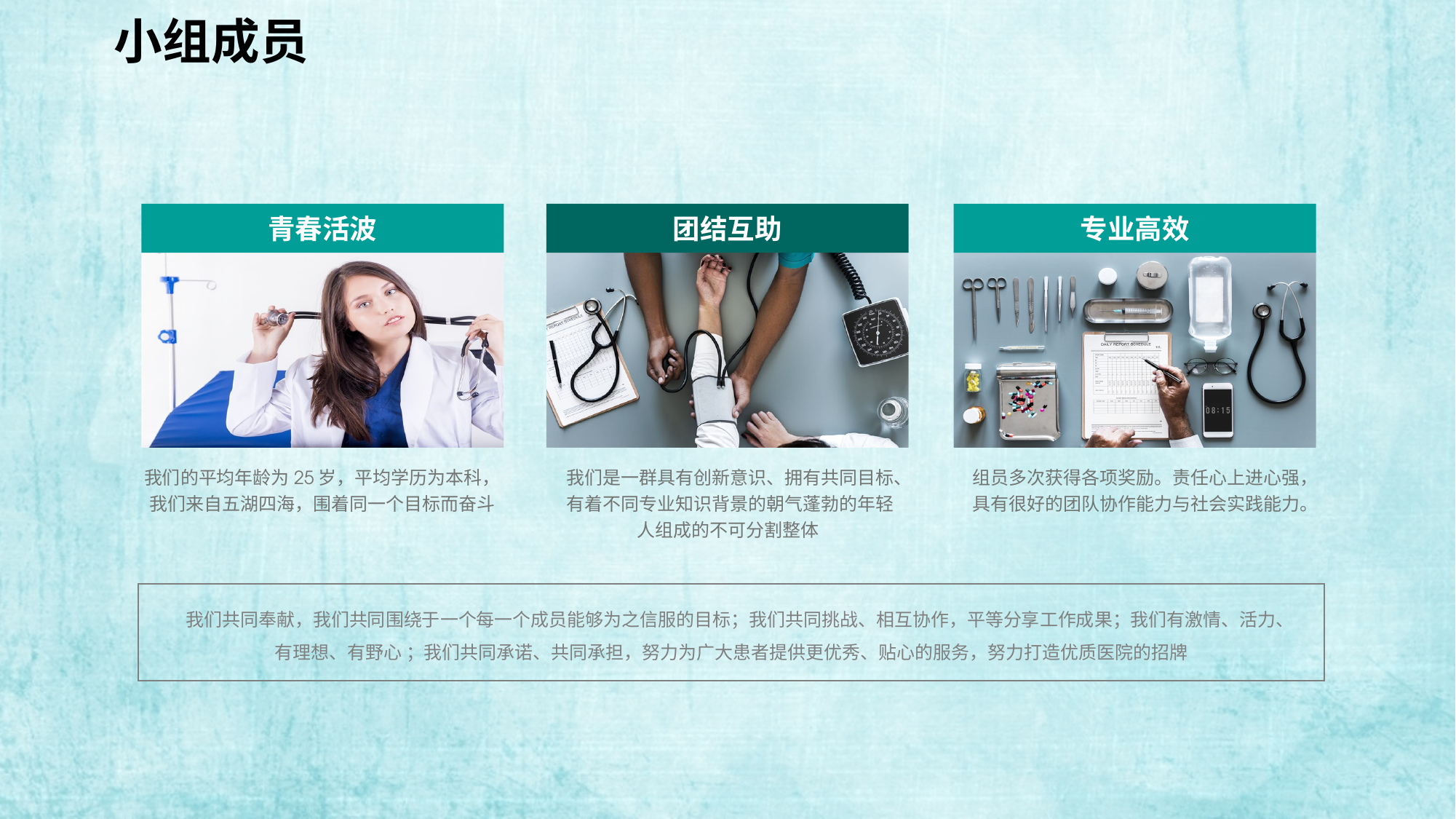

小组成员
团结互助
专业高效
青春活波

我们的平均年龄为25岁，平均学历为本科，我们来自五湖四海，围着同一个目标而奋斗
我们是一群具有创新意识、拥有共同目标、有着不同专业知识背景的朝气蓬勃的年轻人组成的不可分割整体
组员多次获得各项奖励。责任心上进心强，具有很好的团队协作能力与社会实践能力。

我们共同奉献，我们共同围绕于一个每一个成员能够为之信服的目标；我们共同挑战、相互协作，平等分享工作成果；我们有激情、活力、有理想、有野心 ；我们共同承诺、共同承担，努力为广大患者提供更优秀、贴心的服务，努力打造优质医院的招牌